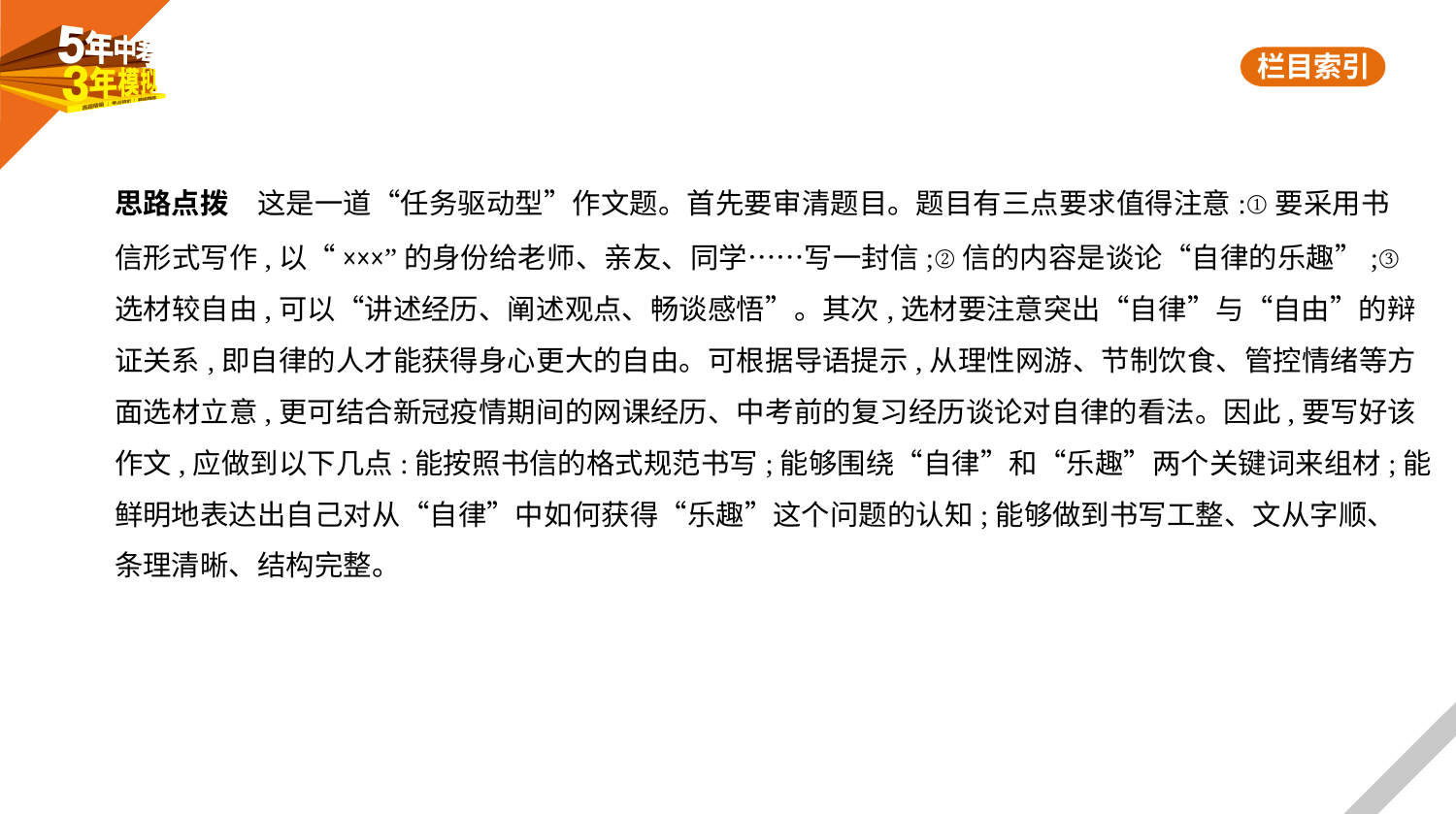

思路点拨　这是一道“任务驱动型”作文题。首先要审清题目。题目有三点要求值得注意:①要采用书
信形式写作,以“×××”的身份给老师、亲友、同学……写一封信;②信的内容是谈论“自律的乐趣”;③
选材较自由,可以“讲述经历、阐述观点、畅谈感悟”。其次,选材要注意突出“自律”与“自由”的辩
证关系,即自律的人才能获得身心更大的自由。可根据导语提示,从理性网游、节制饮食、管控情绪等方
面选材立意,更可结合新冠疫情期间的网课经历、中考前的复习经历谈论对自律的看法。因此,要写好该
作文,应做到以下几点:能按照书信的格式规范书写;能够围绕“自律”和“乐趣”两个关键词来组材;能
鲜明地表达出自己对从“自律”中如何获得“乐趣”这个问题的认知;能够做到书写工整、文从字顺、
条理清晰、结构完整。